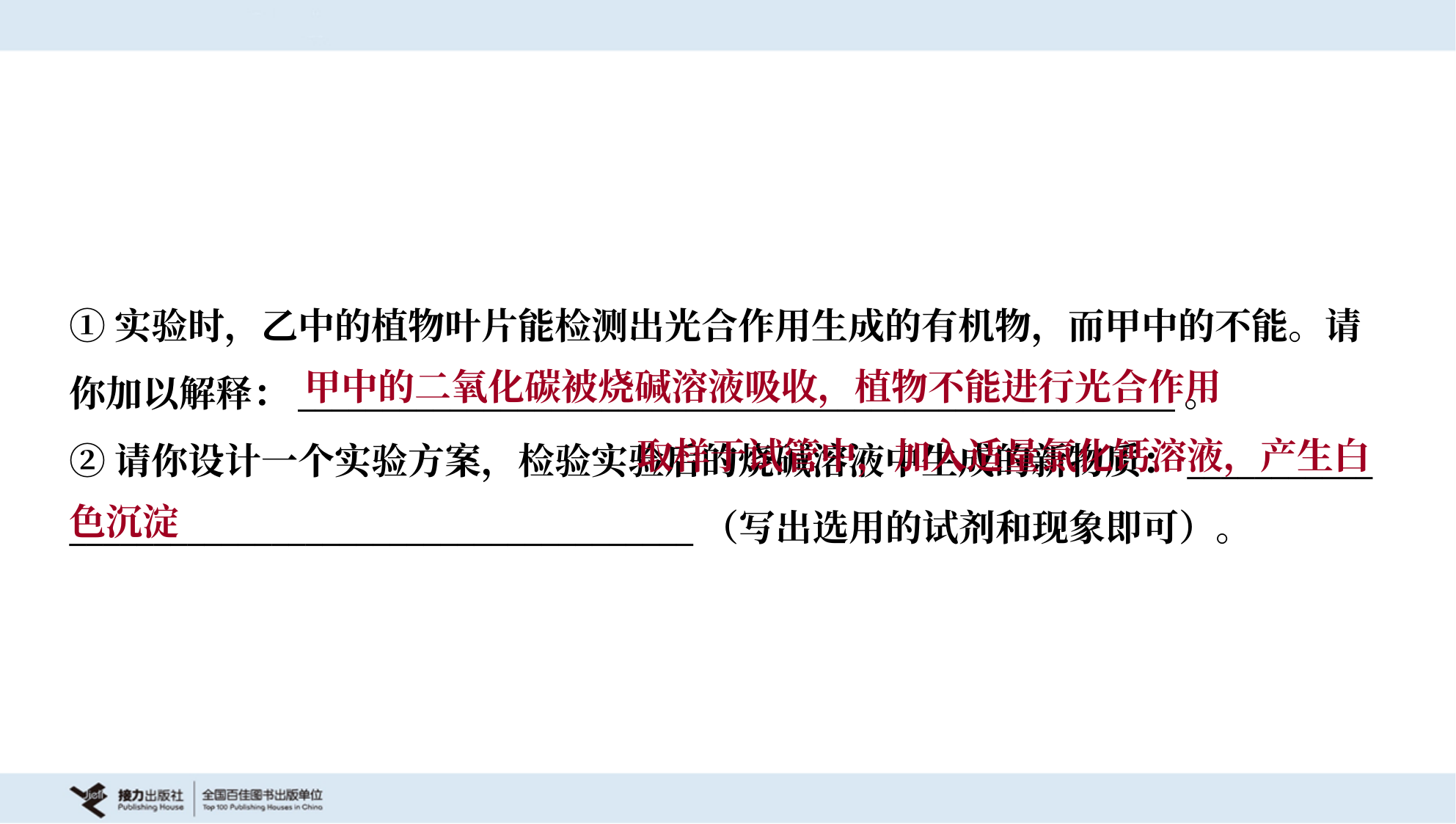

①实验时，乙中的植物叶片能检测出光合作用生成的有机物，而甲中的不能。请
你加以解释：____________________________________________________。
②请你设计一个实验方案，检验实验后的烧碱溶液中生成的新物质：___________
_____________________________________（写出选用的试剂和现象即可）。
甲中的二氧化碳被烧碱溶液吸收，植物不能进行光合作用
                                                             取样于试管中，加入适量氯化钙溶液，产生白色沉淀